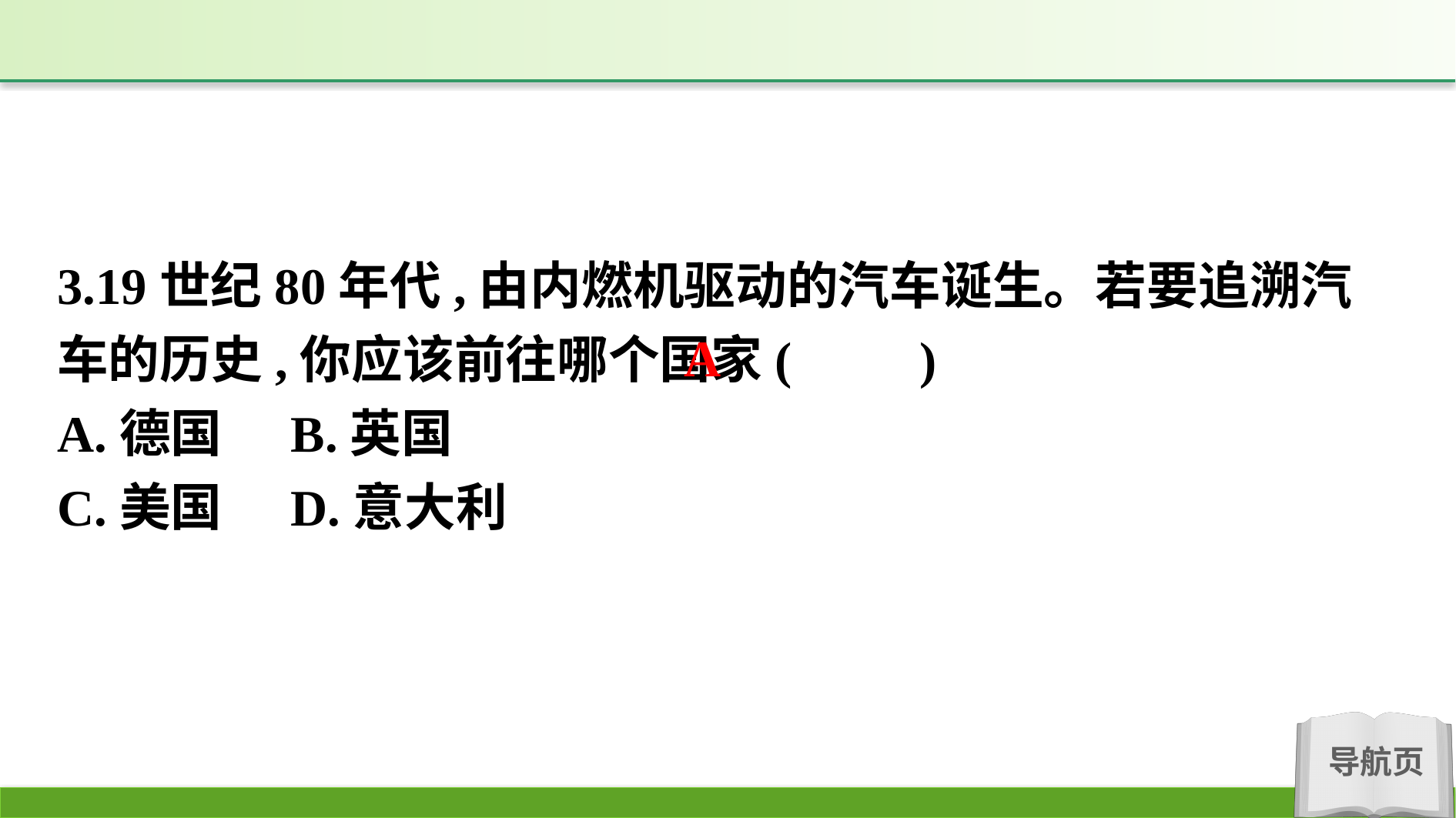

3.19世纪80年代,由内燃机驱动的汽车诞生。若要追溯汽车的历史,你应该前往哪个国家(　　)
A.德国	B.英国
C.美国	D.意大利
A